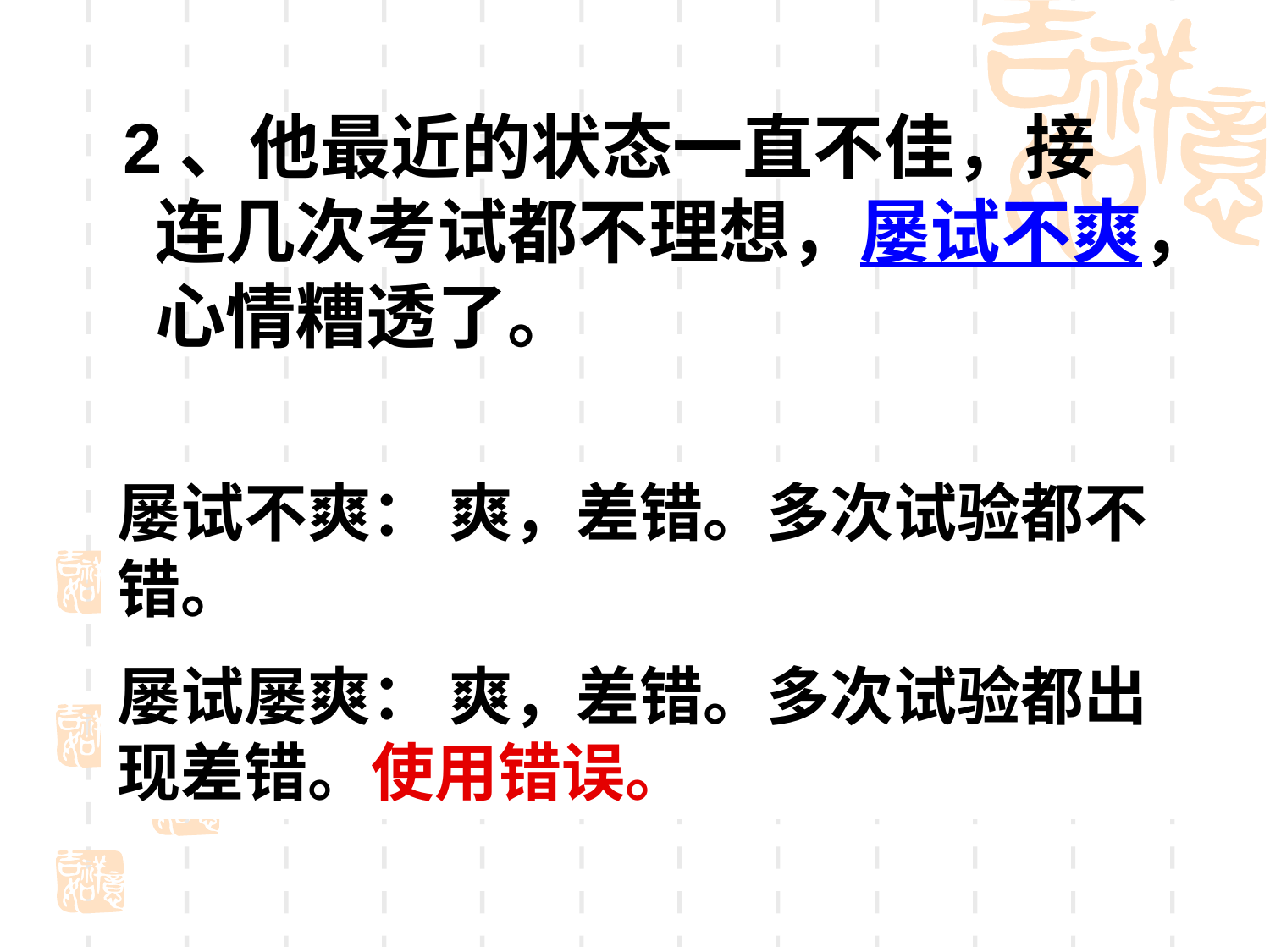

2、他最近的状态一直不佳，接连几次考试都不理想，屡试不爽，心情糟透了。

屡试不爽： 爽，差错。多次试验都不错。
屡试屡爽： 爽，差错。多次试验都出现差错。使用错误。